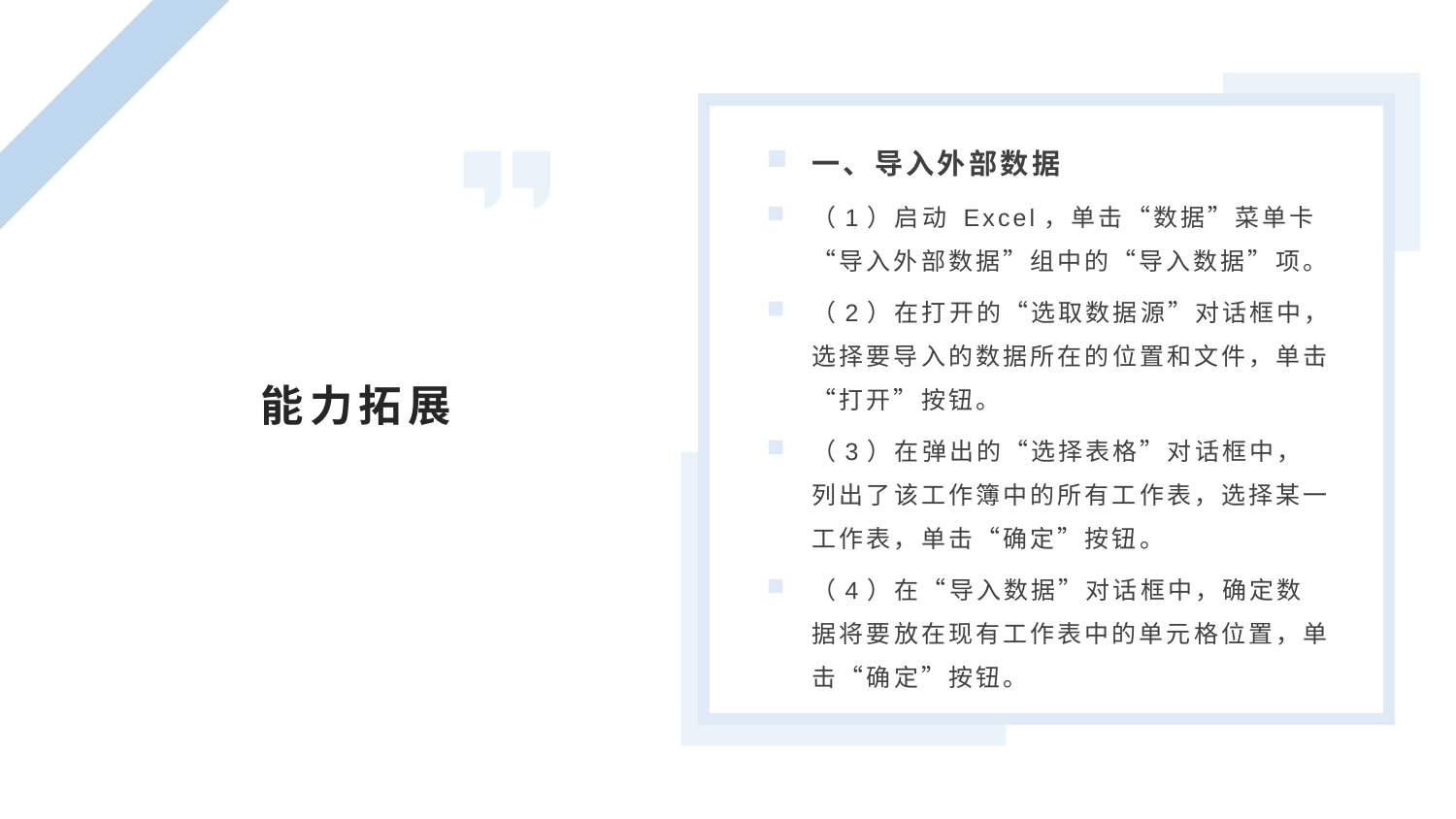

一、导入外部数据
（1）启动 Excel，单击“数据”菜单卡“导入外部数据”组中的“导入数据”项。
（2）在打开的“选取数据源”对话框中，选择要导入的数据所在的位置和文件，单击“打开”按钮。
（3）在弹出的“选择表格”对话框中，列出了该工作簿中的所有工作表，选择某一工作表，单击“确定”按钮。
（4）在“导入数据”对话框中，确定数据将要放在现有工作表中的单元格位置，单击“确定”按钮。

能力拓展